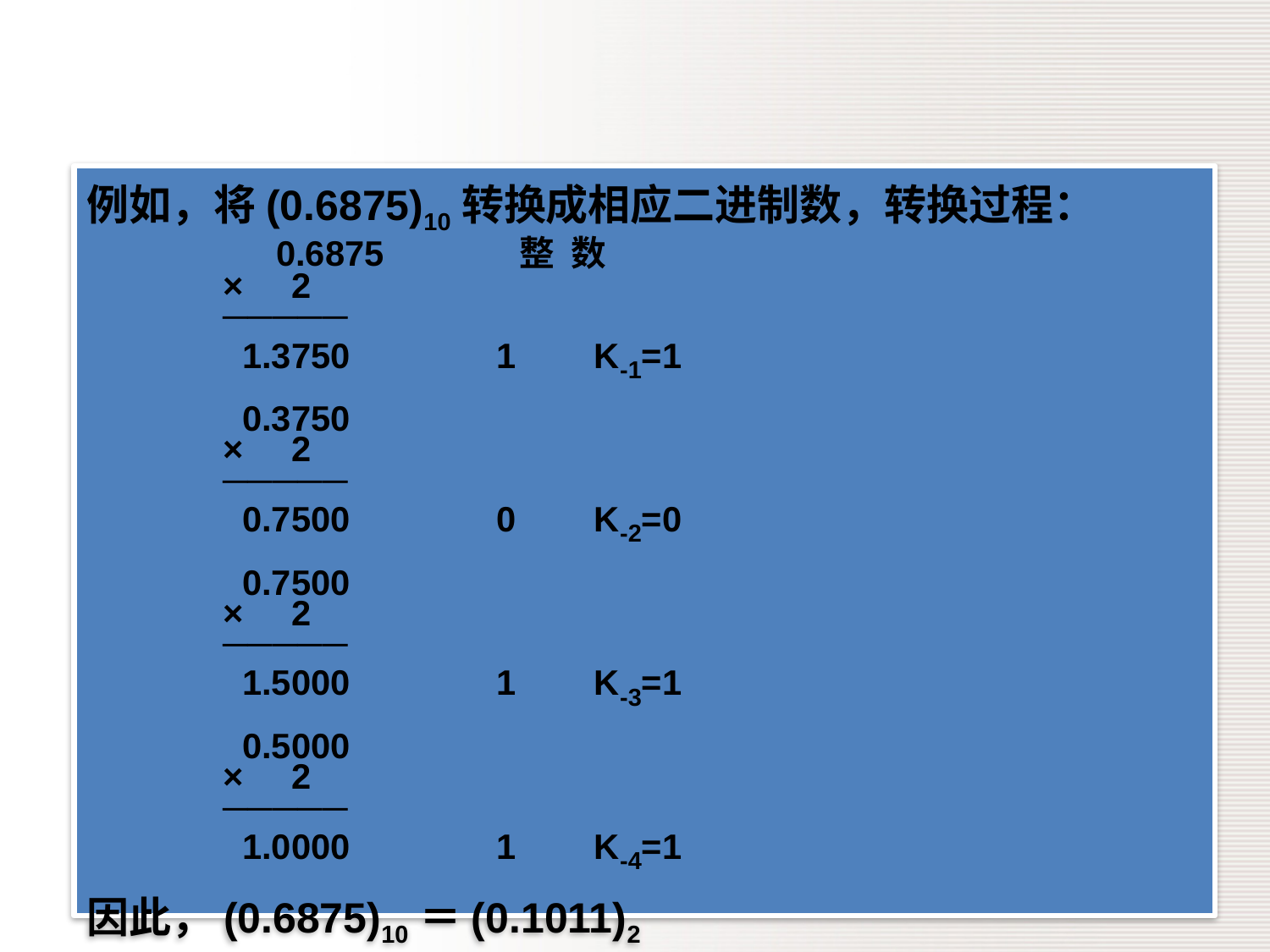

例如，将(0.6875)10转换成相应二进制数，转换过程：
                0.6875             整  数
              ×     2
              ─────
                1.3750               1        K-1=1

                0.3750
              ×     2
              ─────
                0.7500               0        K-2=0

                0.7500
              ×     2
              ─────
                1.5000               1        K-3=1

                0.5000
              ×     2
              ─────
                1.0000               1        K-4=1
因此，(0.6875)10＝(0.1011)2